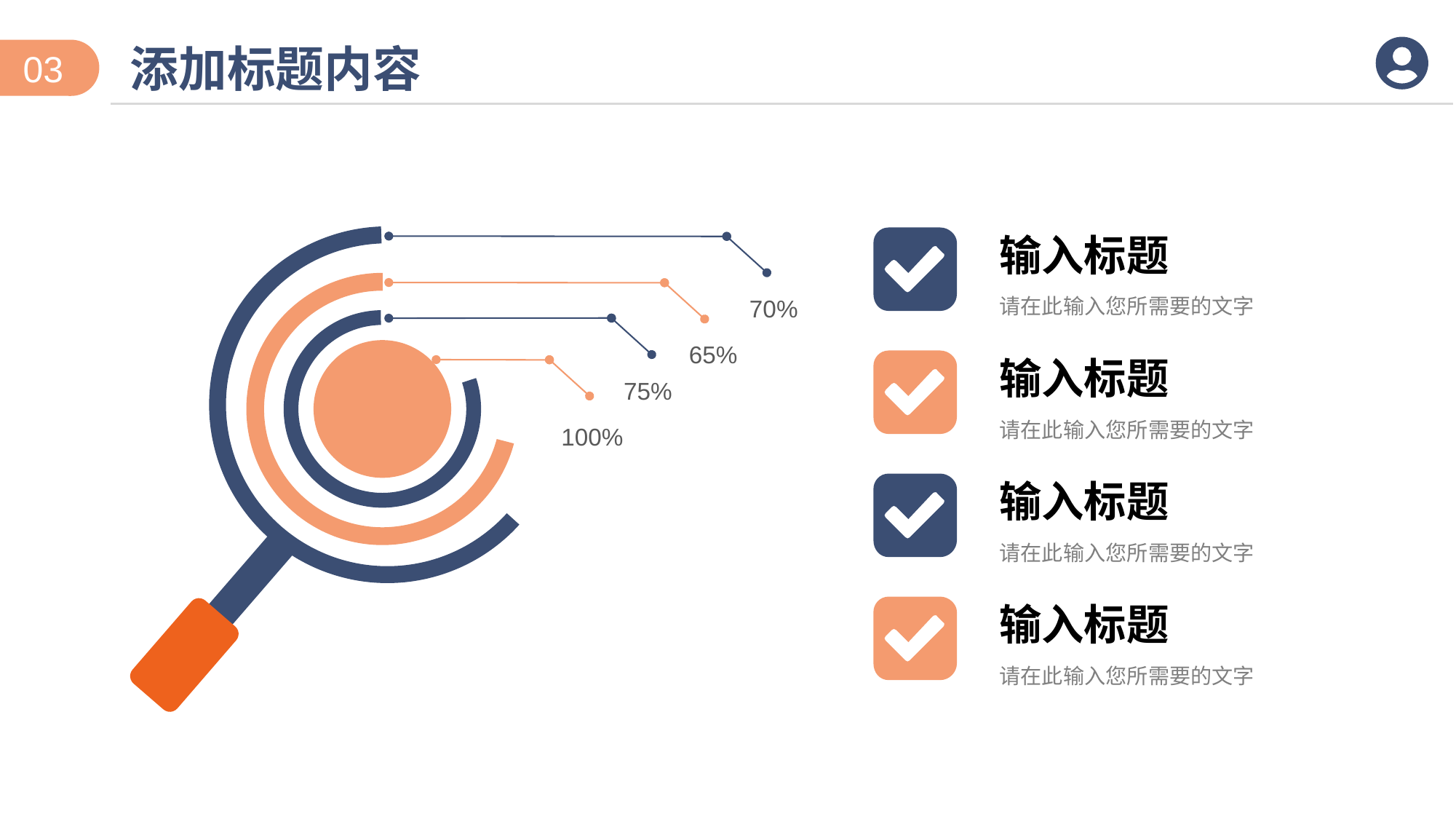

添加标题内容

03
输入标题
请在此输入您所需要的文字

70%

65%

输入标题
请在此输入您所需要的文字

75%
100%
输入标题
请在此输入您所需要的文字

输入标题
请在此输入您所需要的文字